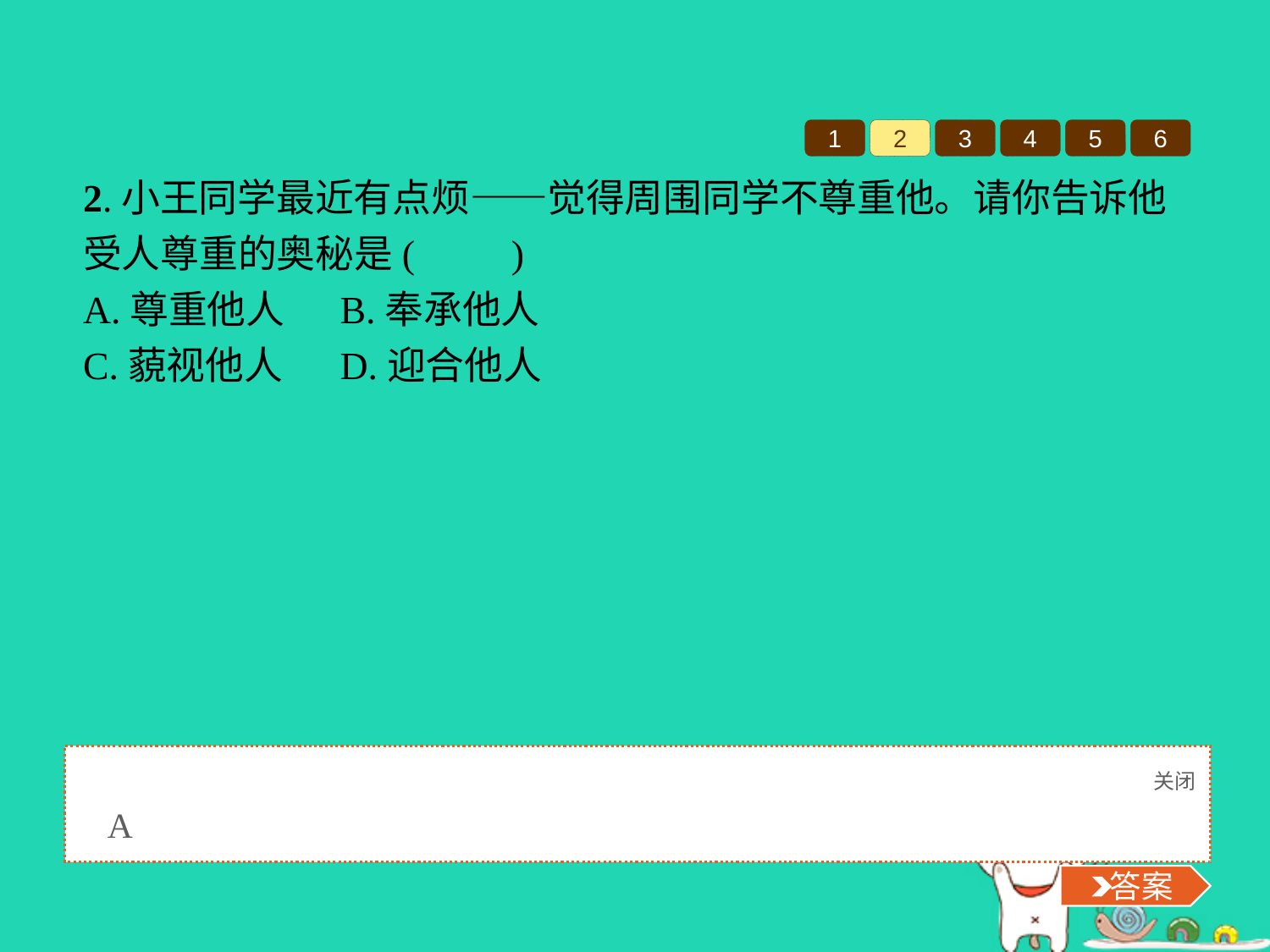

1
2
3
4
5
6
2.小王同学最近有点烦——觉得周围同学不尊重他。请你告诉他受人尊重的奥秘是(　　)
A.尊重他人	B.奉承他人
C.藐视他人	D.迎合他人

关闭
  答案

A
  答案